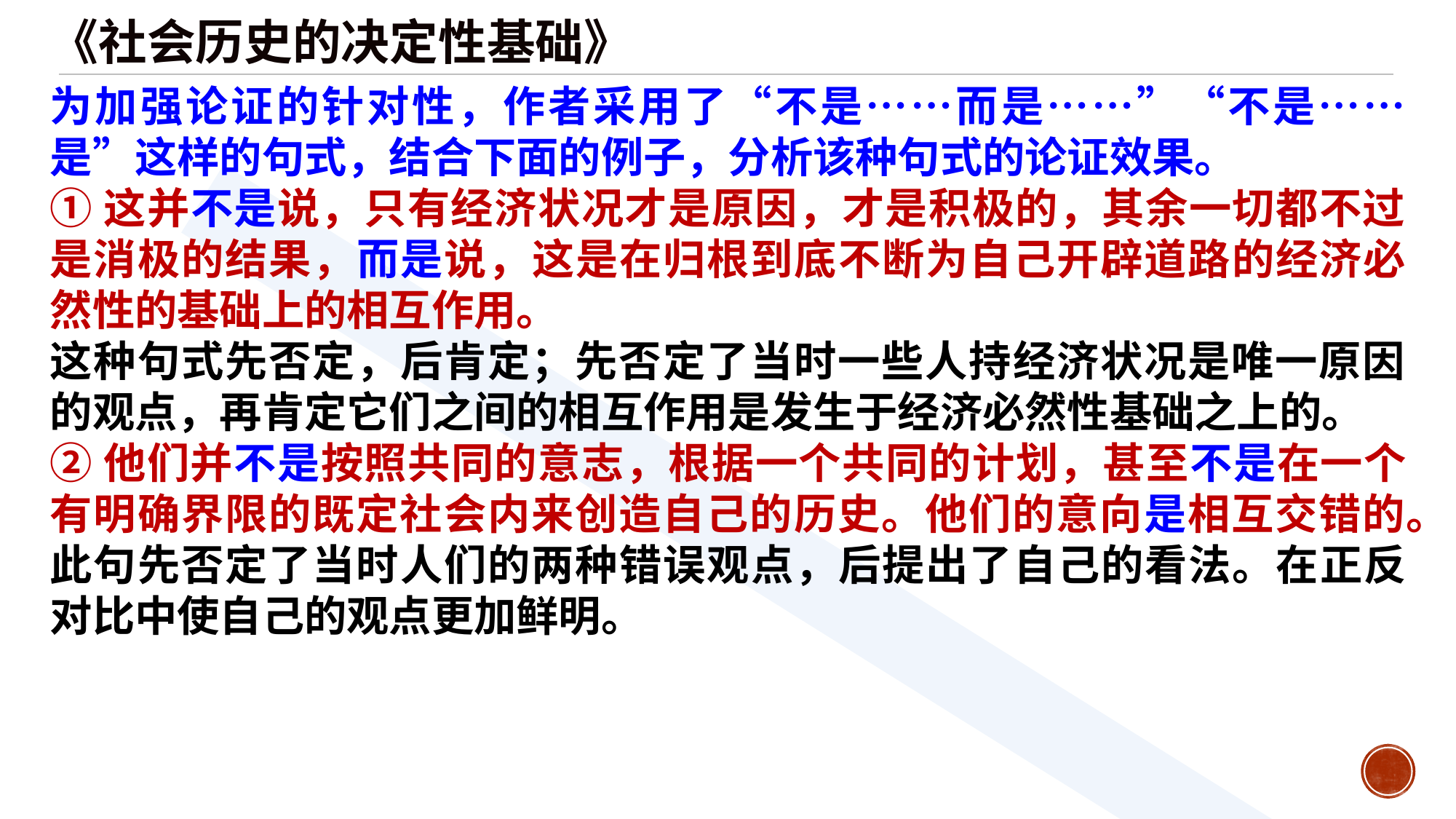

《社会历史的决定性基础》
为加强论证的针对性，作者采用了“不是……而是……”“不是……是”这样的句式，结合下面的例子，分析该种句式的论证效果。
①这并不是说，只有经济状况才是原因，才是积极的，其余一切都不过是消极的结果，而是说，这是在归根到底不断为自己开辟道路的经济必然性的基础上的相互作用。
这种句式先否定，后肯定；先否定了当时一些人持经济状况是唯一原因的观点，再肯定它们之间的相互作用是发生于经济必然性基础之上的。
②他们并不是按照共同的意志，根据一个共同的计划，甚至不是在一个有明确界限的既定社会内来创造自己的历史。他们的意向是相互交错的。
此句先否定了当时人们的两种错误观点，后提出了自己的看法。在正反对比中使自己的观点更加鲜明。